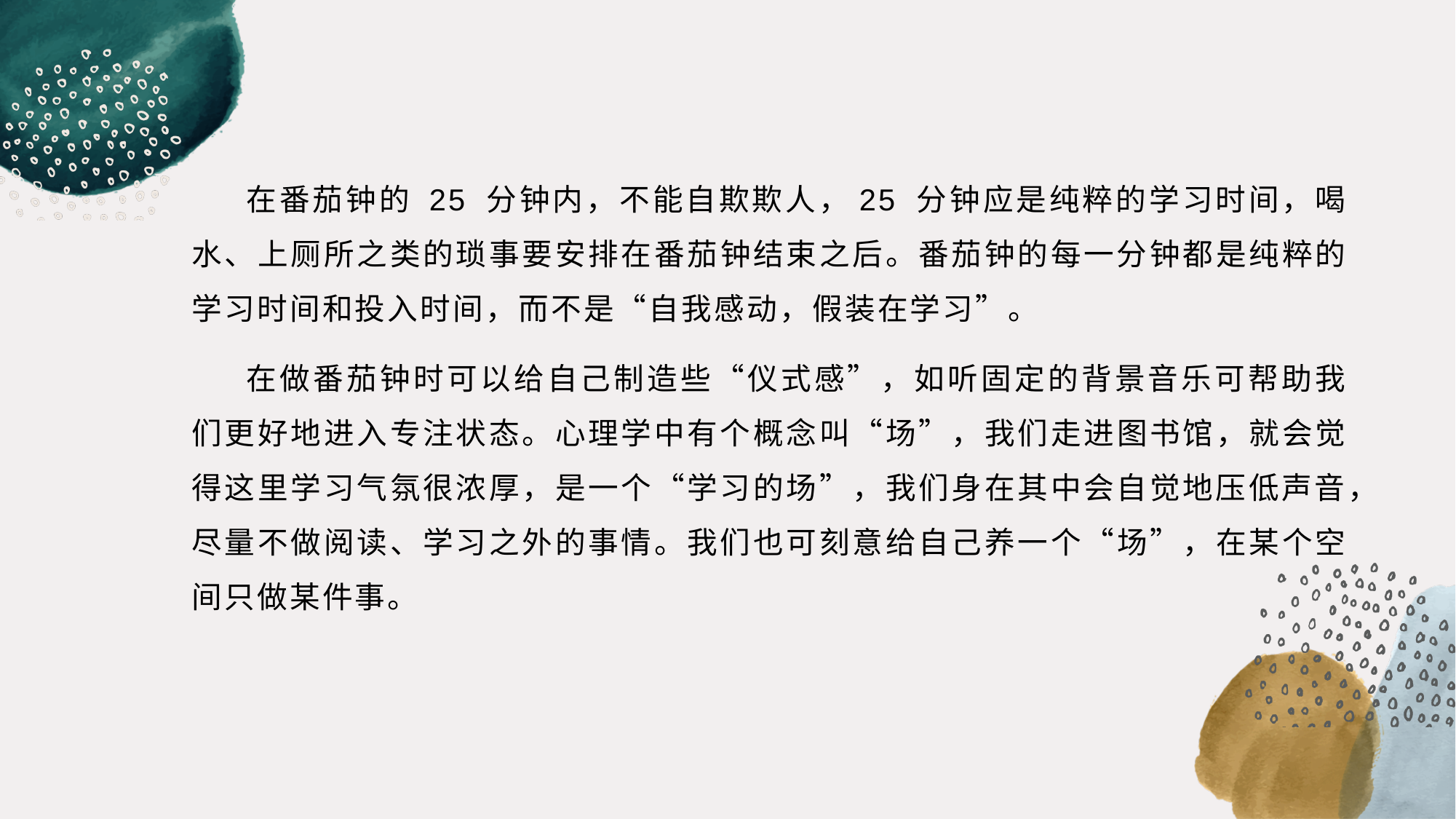

在番茄钟的 25 分钟内，不能自欺欺人，25 分钟应是纯粹的学习时间，喝水、上厕所之类的琐事要安排在番茄钟结束之后。番茄钟的每一分钟都是纯粹的学习时间和投入时间，而不是“自我感动，假装在学习”。
在做番茄钟时可以给自己制造些“仪式感”，如听固定的背景音乐可帮助我们更好地进入专注状态。心理学中有个概念叫“场”，我们走进图书馆，就会觉得这里学习气氛很浓厚，是一个“学习的场”，我们身在其中会自觉地压低声音，尽量不做阅读、学习之外的事情。我们也可刻意给自己养一个“场”，在某个空间只做某件事。